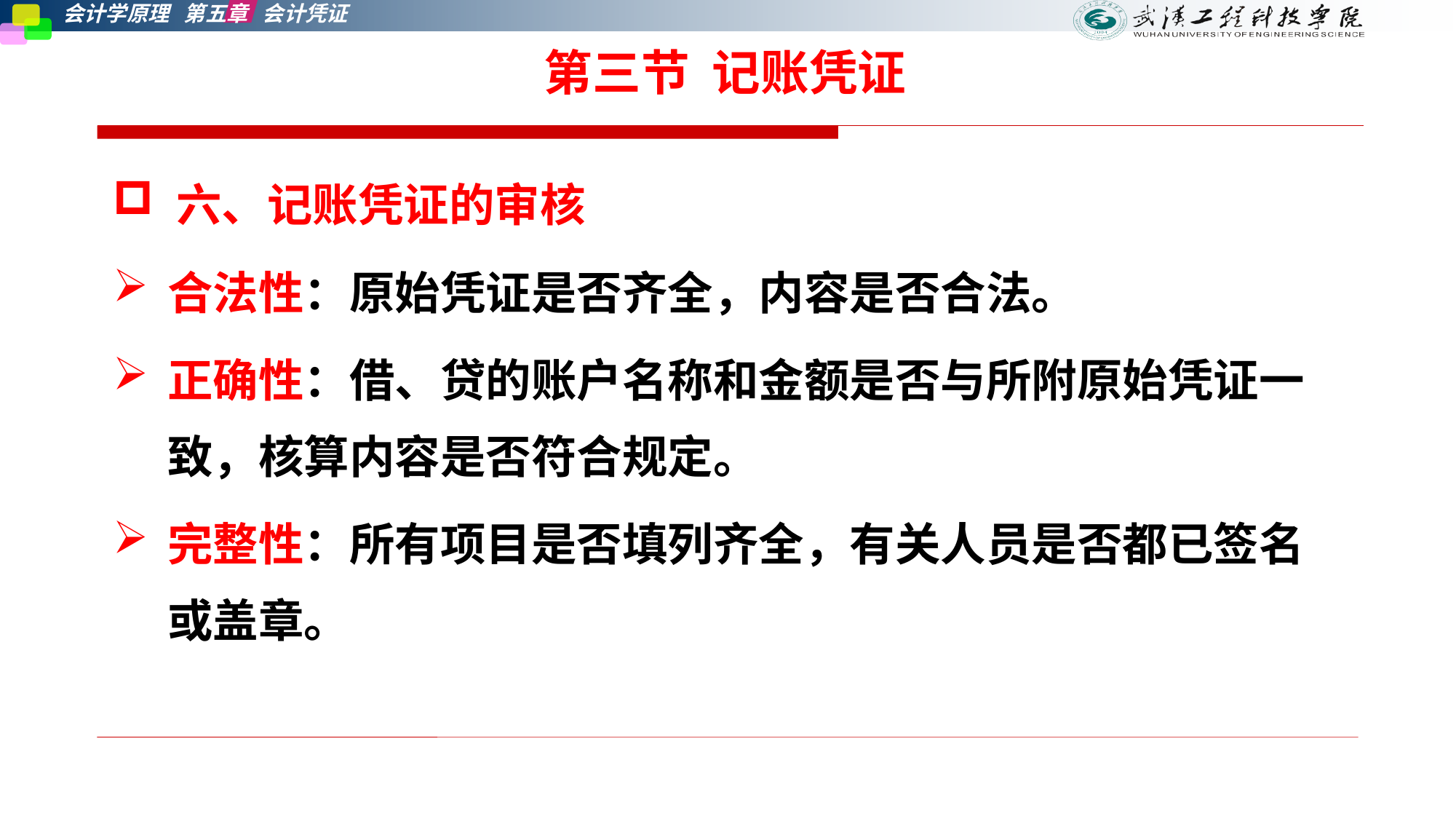

第三节  记账凭证
 六、记账凭证的审核
合法性：原始凭证是否齐全，内容是否合法。
正确性：借、贷的账户名称和金额是否与所附原始凭证一致，核算内容是否符合规定。
完整性：所有项目是否填列齐全，有关人员是否都已签名或盖章。